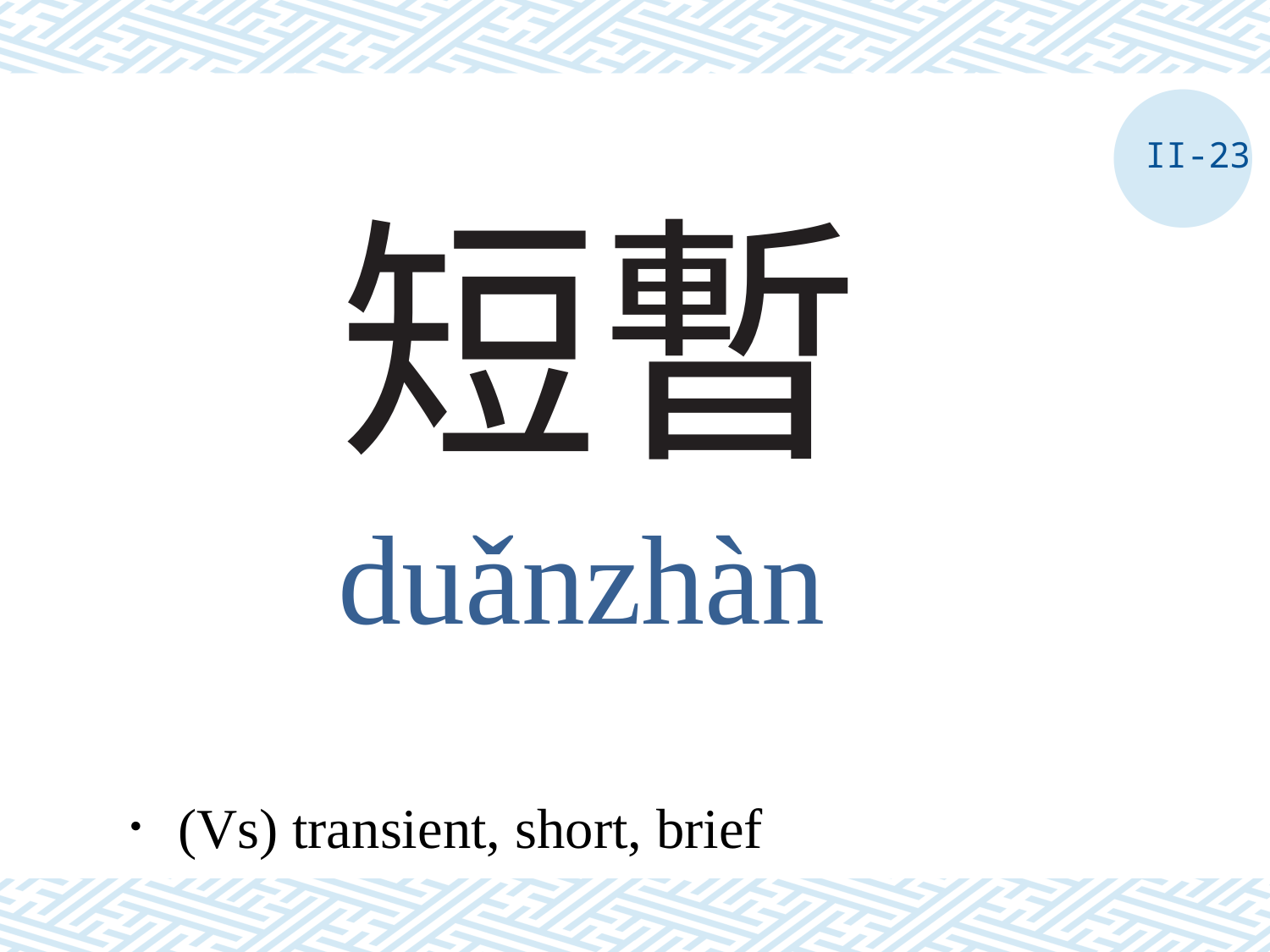

II-23

# 短暫
duǎnzhàn
．(Vs) transient, short, brief